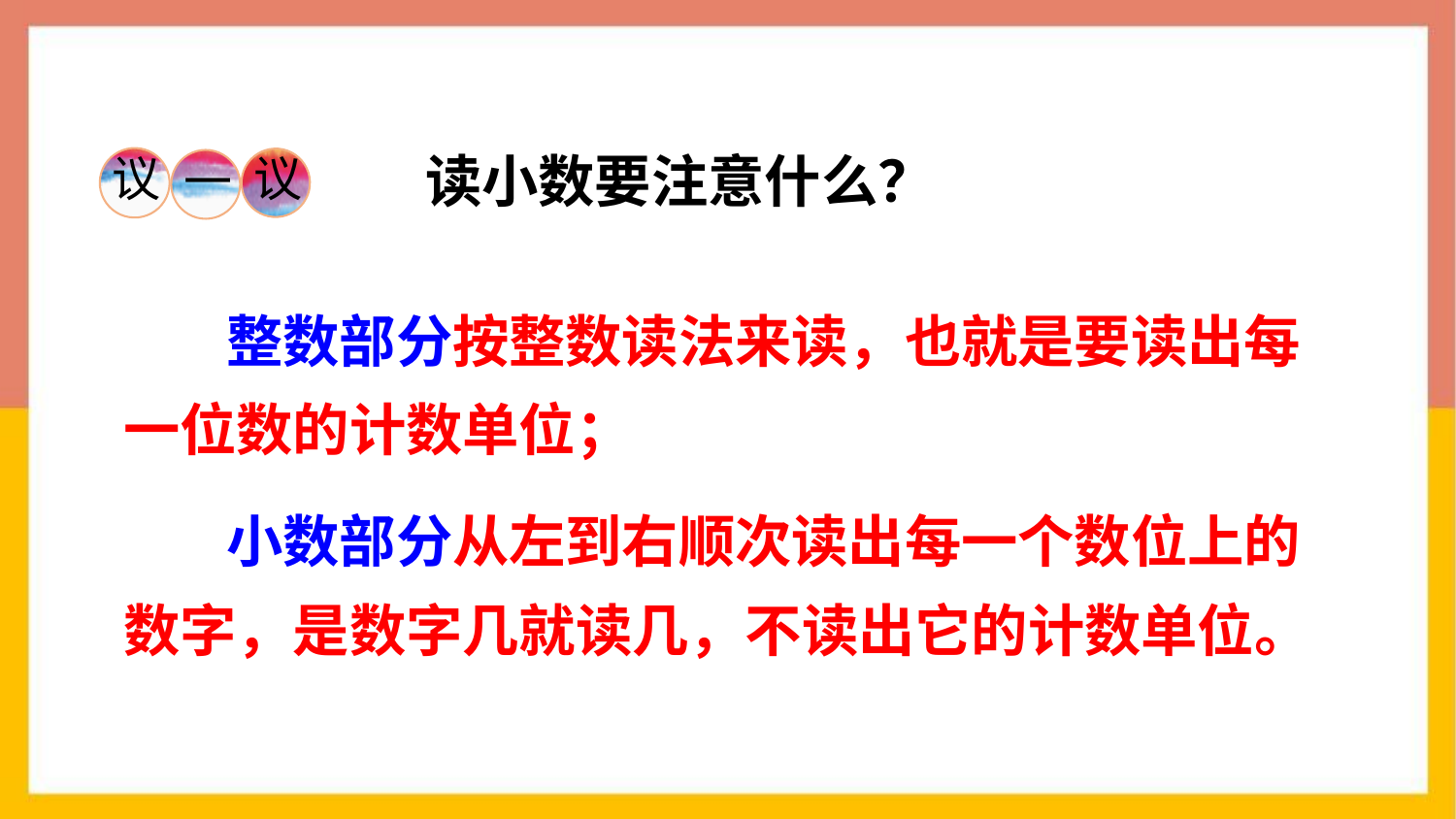

读小数要注意什么？
议
议
一

整数部分按整数读法来读，也就是要读出每一位数的计数单位；
小数部分从左到右顺次读出每一个数位上的数字，是数字几就读几，不读出它的计数单位。